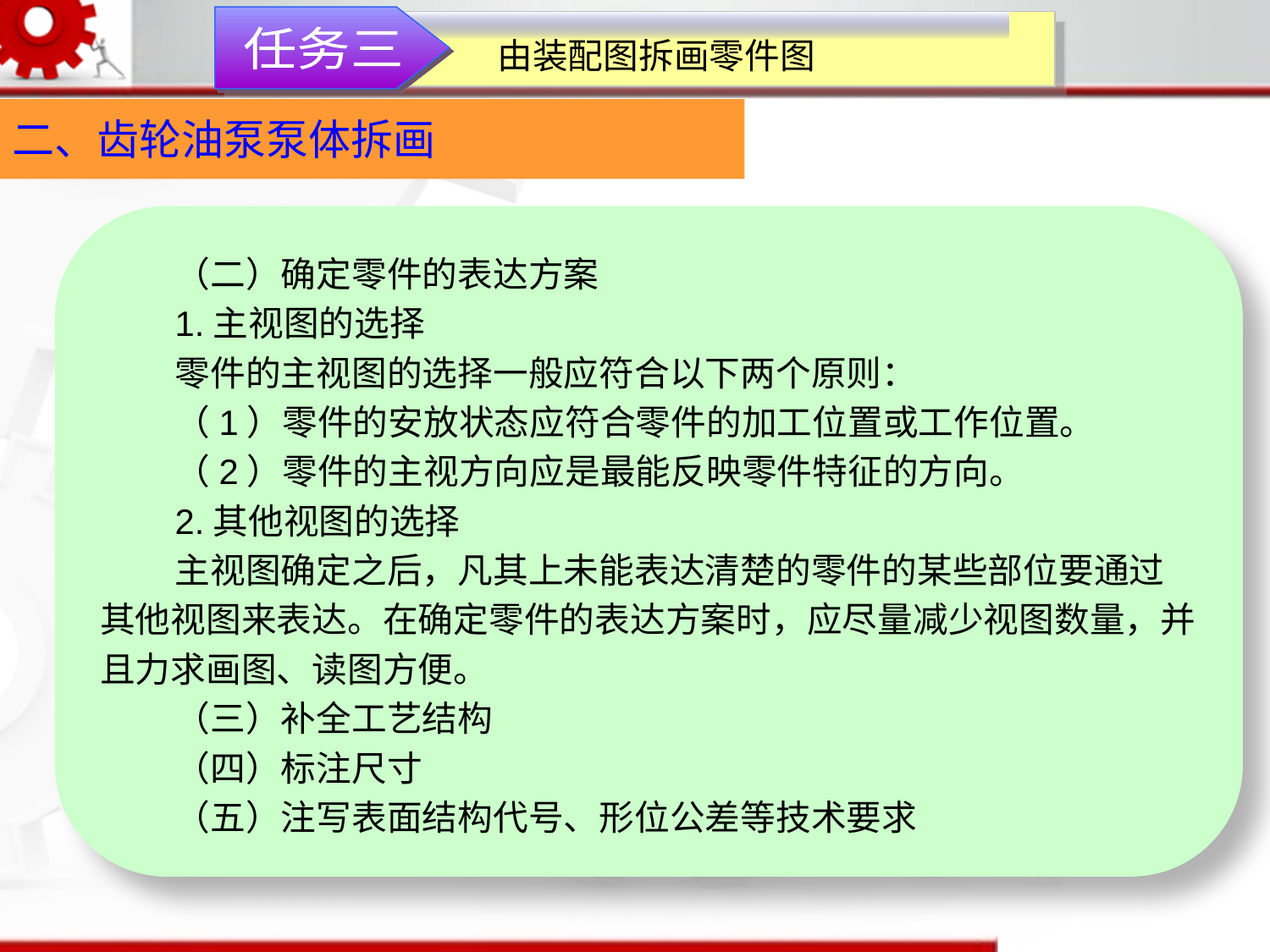

任务三
由装配图拆画零件图
二、齿轮油泵泵体拆画
（二）确定零件的表达方案
1.主视图的选择
零件的主视图的选择一般应符合以下两个原则：
（1）零件的安放状态应符合零件的加工位置或工作位置。
（2）零件的主视方向应是最能反映零件特征的方向。
2.其他视图的选择
主视图确定之后，凡其上未能表达清楚的零件的某些部位要通过其他视图来表达。在确定零件的表达方案时，应尽量减少视图数量，并且力求画图、读图方便。
（三）补全工艺结构
（四）标注尺寸
（五）注写表面结构代号、形位公差等技术要求